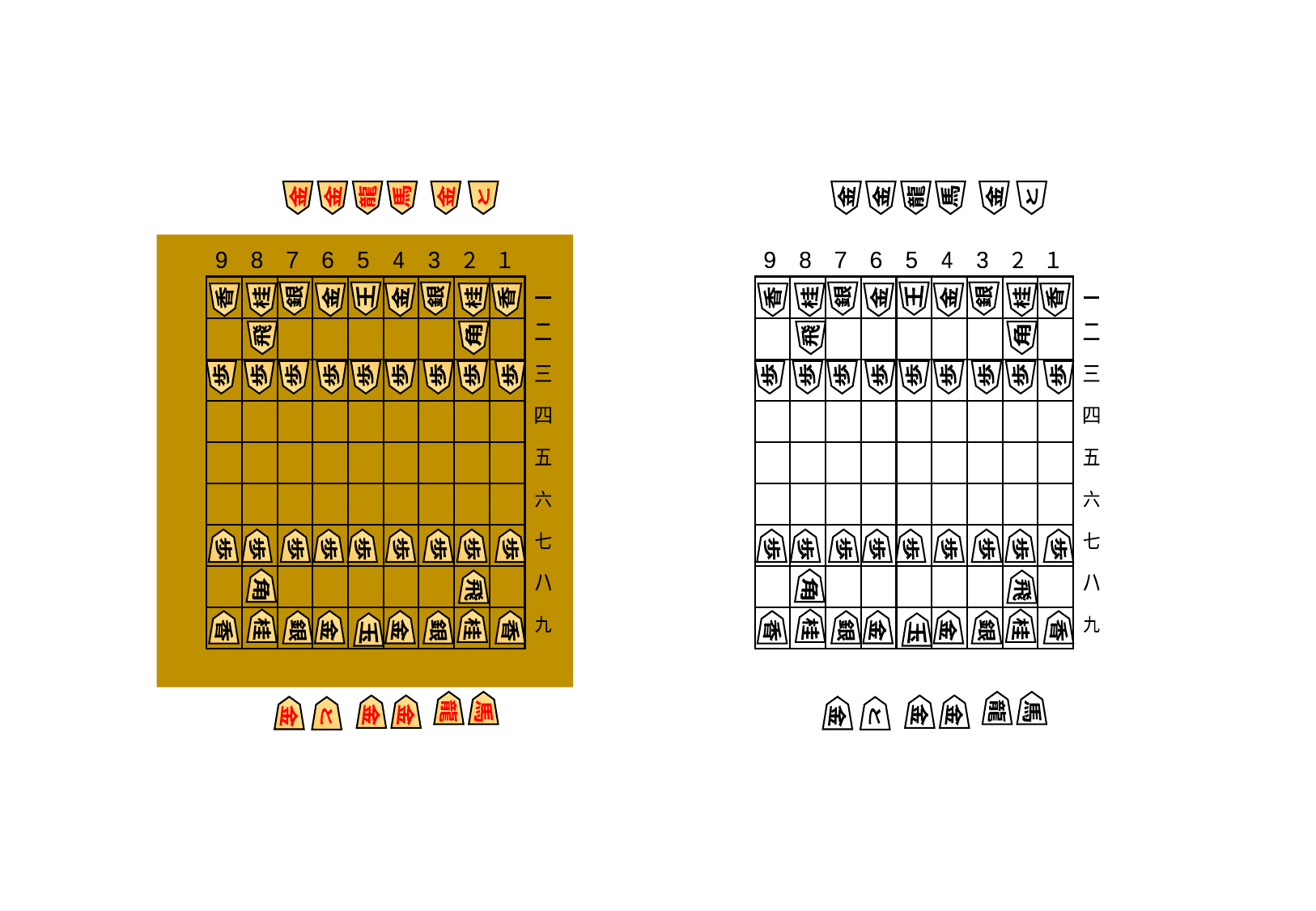

馬

馬

金

金

龍

金

と

金

金

龍

金

と

9
8
7
6
5
4
3
２
１

一
二
三
四
五
六
七
ハ
九
9
8
7
6
5
4
3
２
１

一
二
三
四
五
六
七
ハ
九

銀

王

銀

銀

王

銀

金

金

金

金

桂

桂

桂

桂

香

香

香

香

飛

角

飛

角

歩

歩

歩

歩

歩

歩

歩

歩

歩

歩

歩

歩

歩

歩

歩

歩

歩

歩

歩

歩

歩

歩

歩

歩

歩

歩

歩

歩

歩

歩

歩

歩

歩

歩

歩

歩

角

角

飛

飛

桂

桂

桂

桂

金

金

金

金

香

銀

銀

香

香

銀

銀

香

玉

玉

龍

馬

龍

馬

金

金

金

金

金

金

と

と